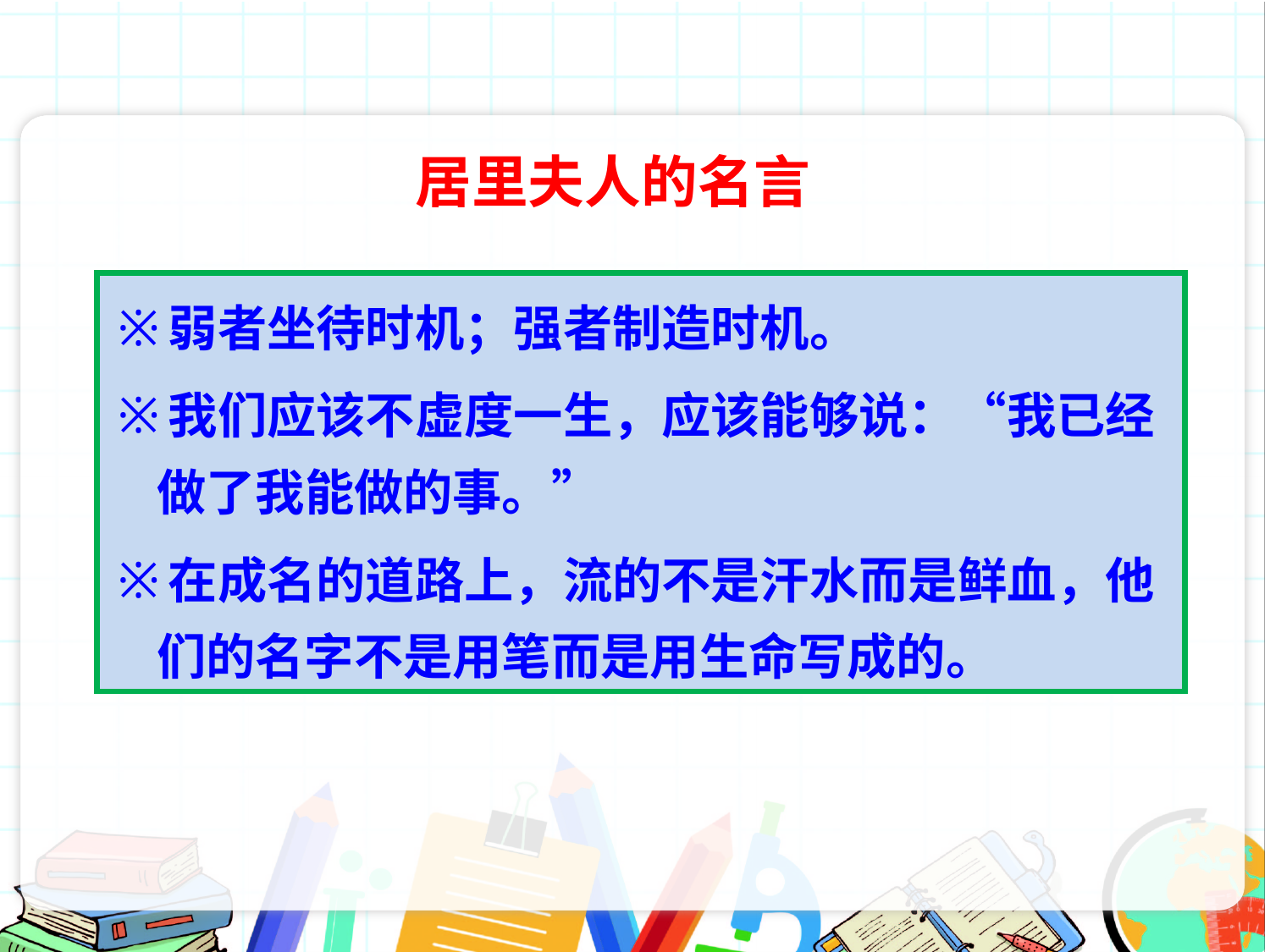

居里夫人的名言
弱者坐待时机；强者制造时机。
我们应该不虚度一生，应该能够说：“我已经做了我能做的事。”
在成名的道路上，流的不是汗水而是鲜血，他们的名字不是用笔而是用生命写成的。